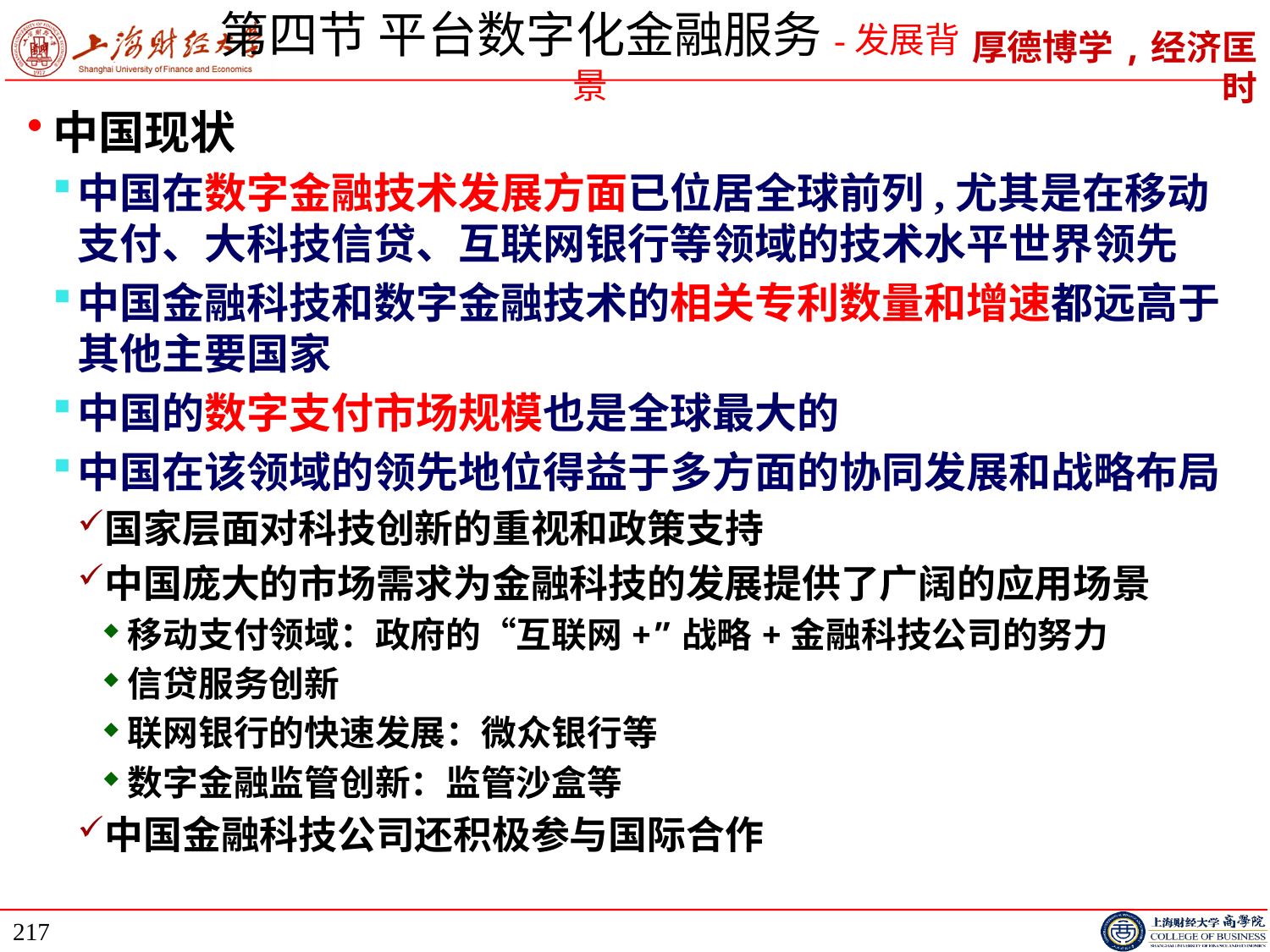

# 第四节 平台数字化金融服务-发展背景
中国现状
中国在数字金融技术发展方面已位居全球前列,尤其是在移动支付、大科技信贷、互联网银行等领域的技术水平世界领先
中国金融科技和数字金融技术的相关专利数量和增速都远高于其他主要国家
中国的数字支付市场规模也是全球最大的
中国在该领域的领先地位得益于多方面的协同发展和战略布局
国家层面对科技创新的重视和政策支持
中国庞大的市场需求为金融科技的发展提供了广阔的应用场景
移动支付领域：政府的“互联网+”战略+金融科技公司的努力
信贷服务创新
联网银行的快速发展：微众银行等
数字金融监管创新：监管沙盒等
中国金融科技公司还积极参与国际合作

217